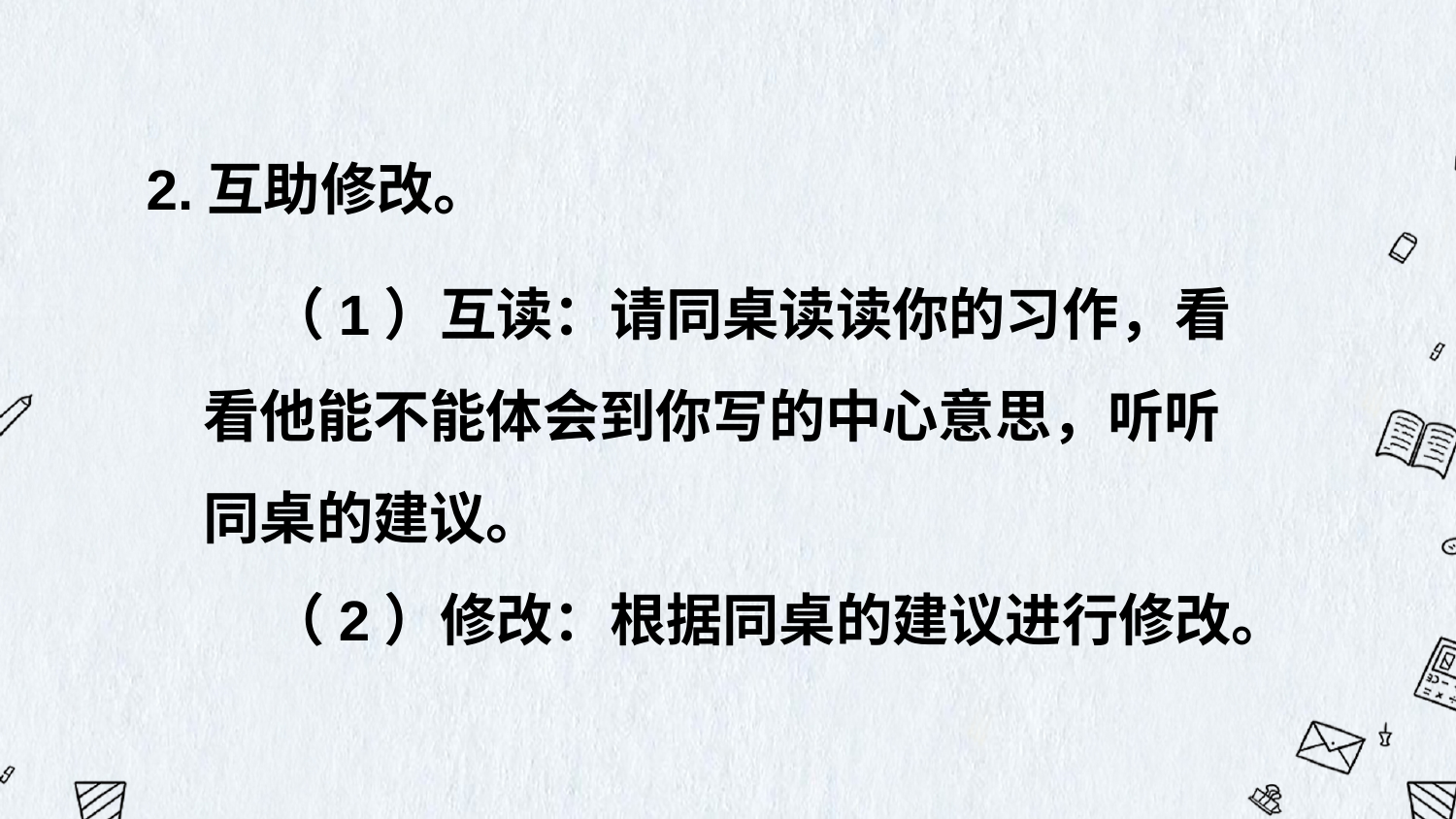

2.互助修改。
    （1）互读：请同桌读读你的习作，看看他能不能体会到你写的中心意思，听听同桌的建议。
    （2）修改：根据同桌的建议进行修改。